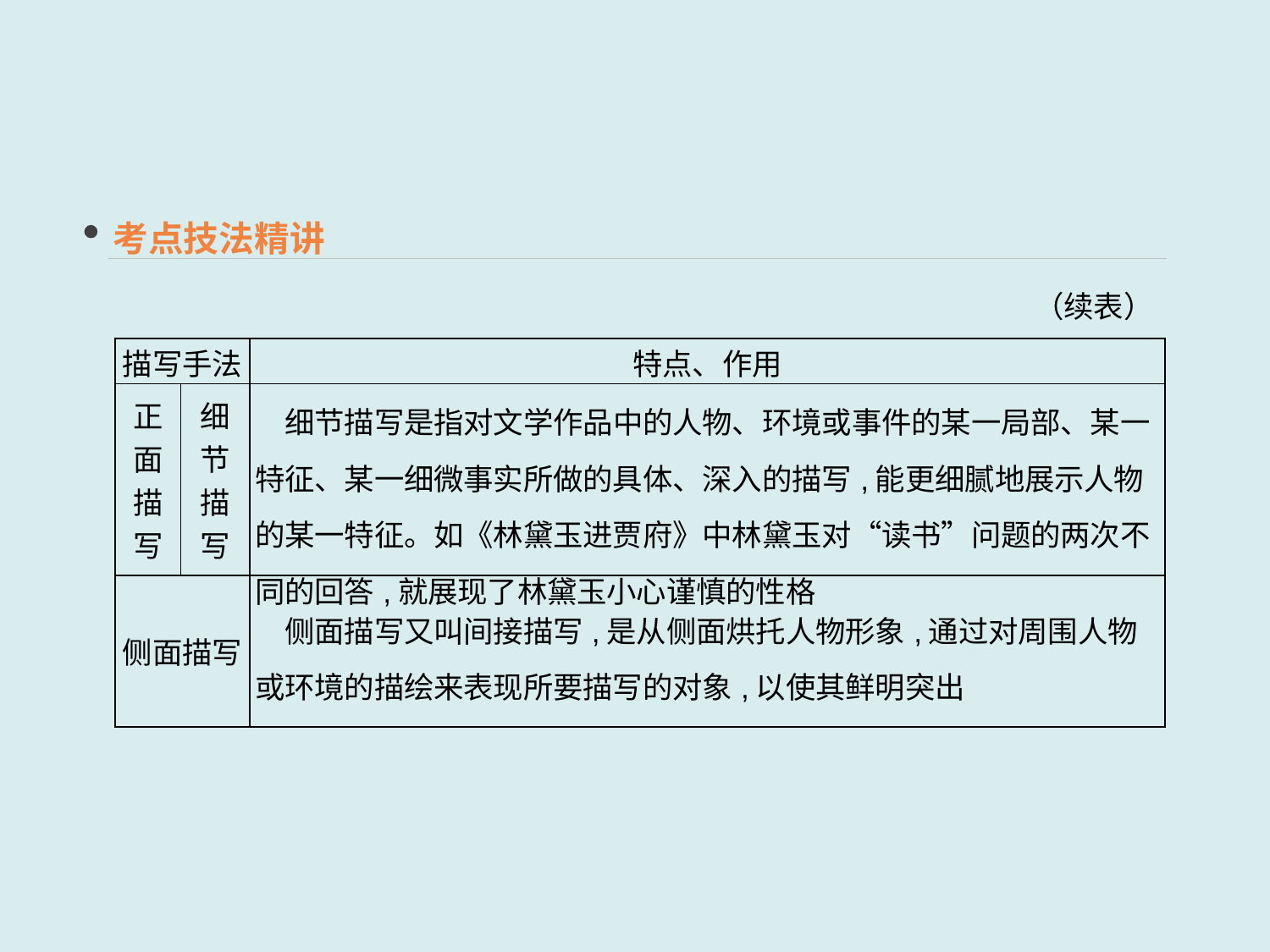

考点技法精讲

（续表）
| 描写手法 |  | 特点、作用 |
| --- | --- | --- |
| 正面描写 | 细节描写 | 细节描写是指对文学作品中的人物、环境或事件的某一局部、某一特征、某一细微事实所做的具体、深入的描写,能更细腻地展示人物的某一特征。如《林黛玉进贾府》中林黛玉对“读书”问题的两次不同的回答,就展现了林黛玉小心谨慎的性格 |
| 侧面描写 |  | 侧面描写又叫间接描写,是从侧面烘托人物形象,通过对周围人物或环境的描绘来表现所要描写的对象,以使其鲜明突出 |